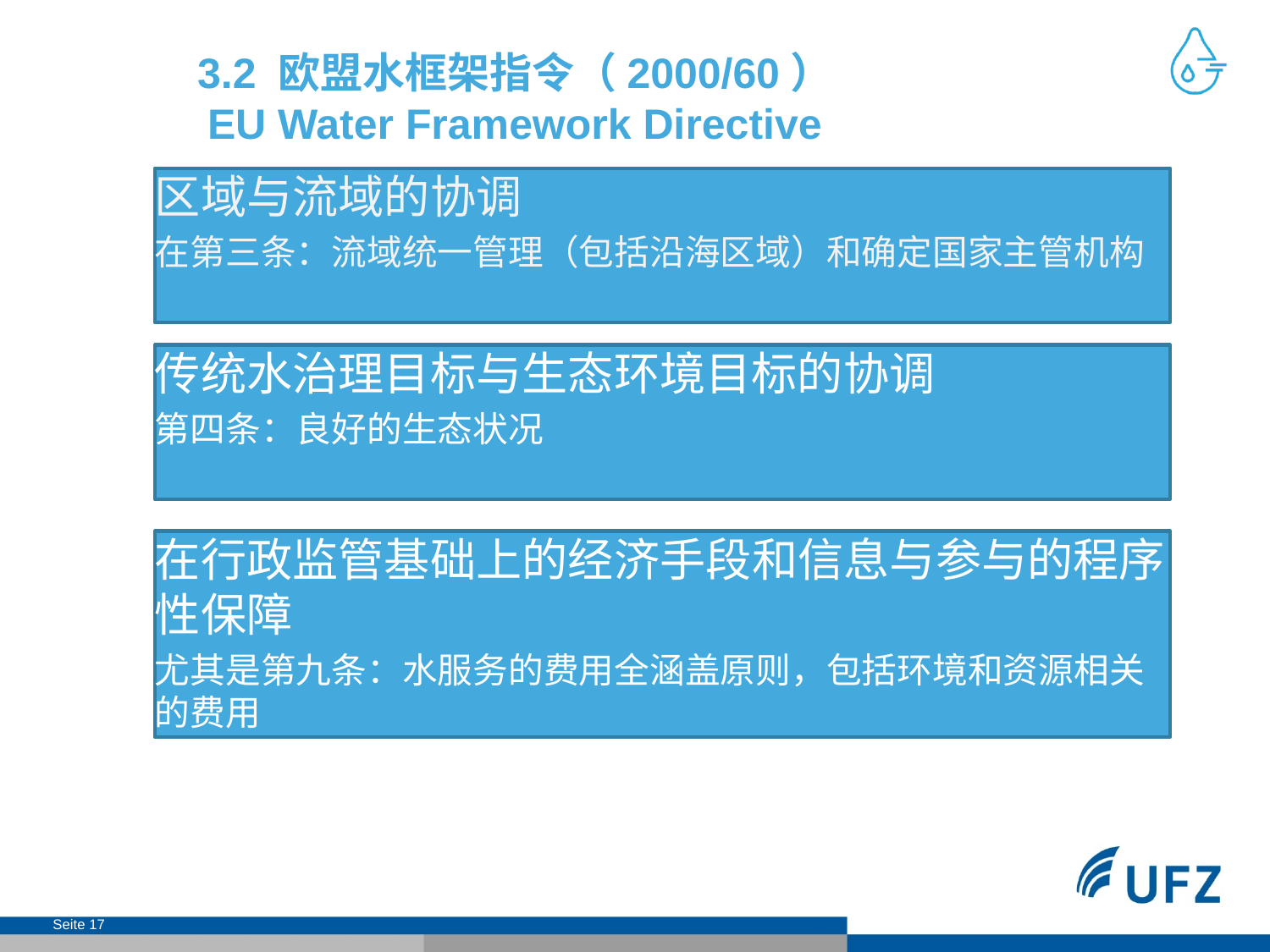

# 3.2 欧盟水框架指令（2000/60） EU Water Framework Directive
区域与流域的协调
在第三条：流域统一管理（包括沿海区域）和确定国家主管机构
传统水治理目标与生态环境目标的协调
第四条：良好的生态状况
在行政监管基础上的经济手段和信息与参与的程序性保障
尤其是第九条：水服务的费用全涵盖原则，包括环境和资源相关的费用
Seite 17